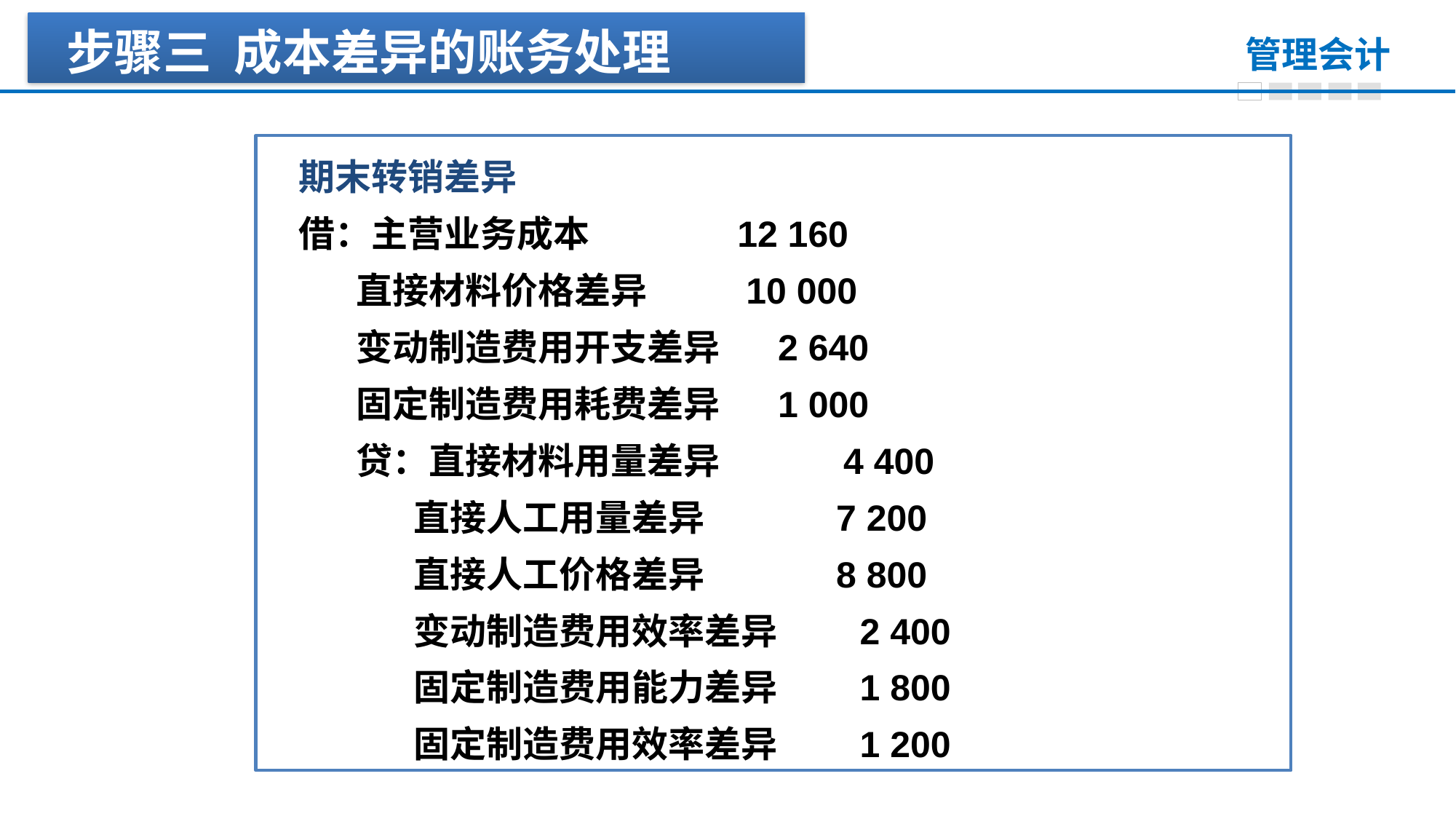

步骤三  成本差异的账务处理
期末转销差异
借：主营业务成本                 12 160
      直接材料价格差异           10 000
      变动制造费用开支差异      2 640
      固定制造费用耗费差异      1 000
      贷：直接材料用量差异              4 400
             直接人工用量差异               7 200
             直接人工价格差异               8 800
             变动制造费用效率差异         2 400
             固定制造费用能力差异         1 800
             固定制造费用效率差异         1 200